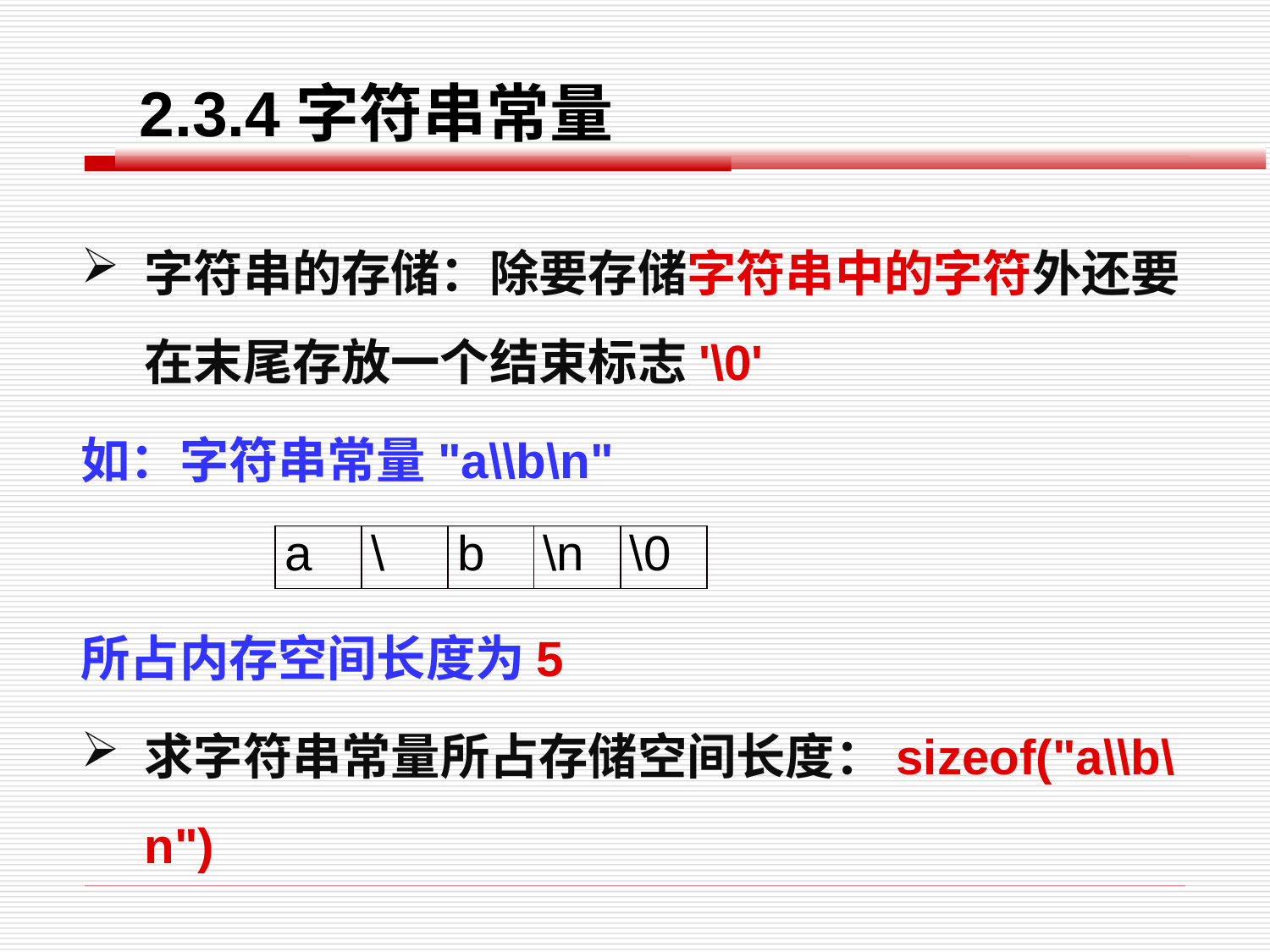

2.3.4字符串常量

字符串的存储：除要存储字符串中的字符外还要在末尾存放一个结束标志'\0'
如：字符串常量"a\\b\n"

所占内存空间长度为5
求字符串常量所占存储空间长度：sizeof("a\\b\n")

| a | \ | b | \n | \0 |
| --- | --- | --- | --- | --- |